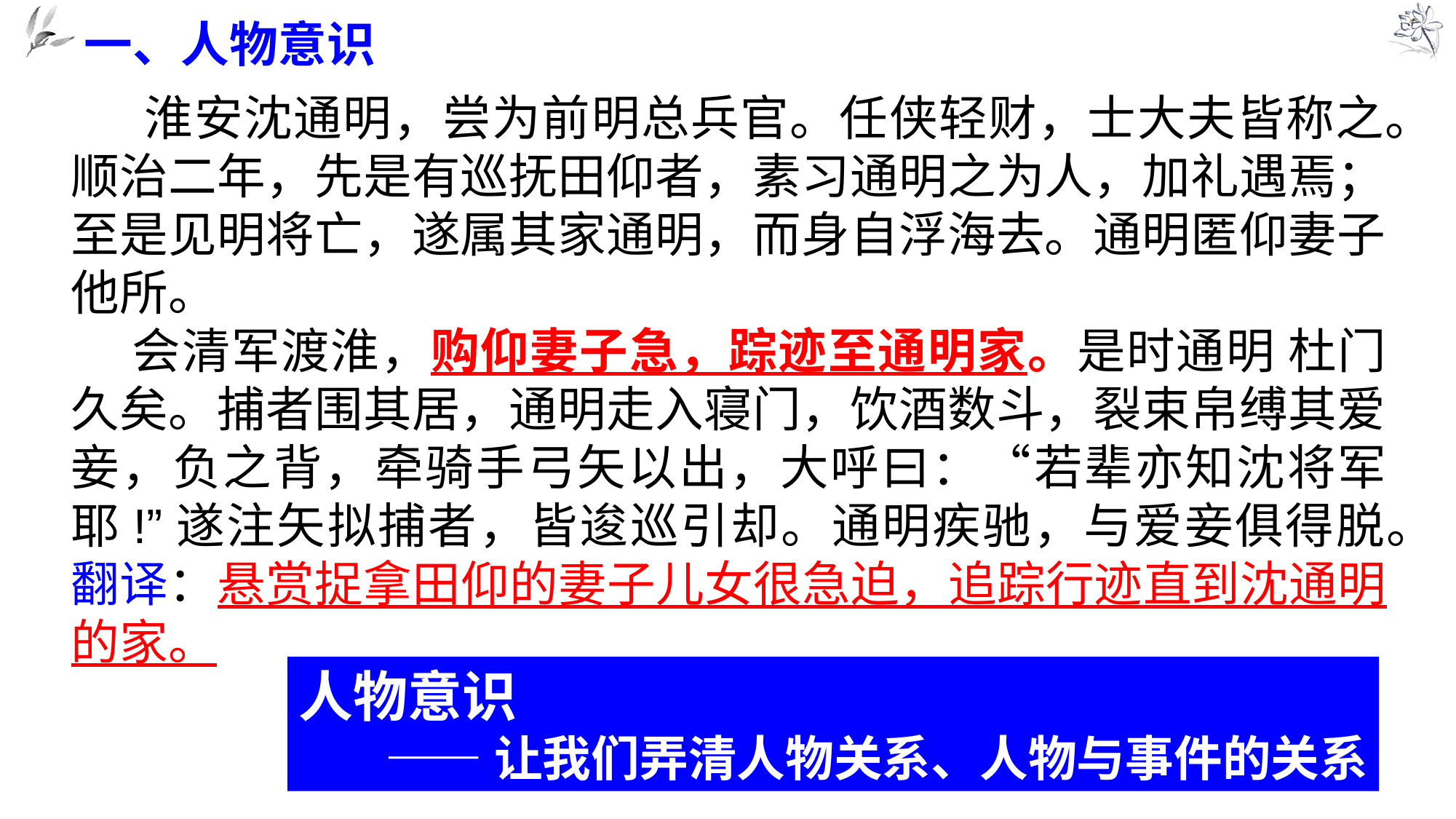

一、人物意识
     淮安沈通明，尝为前明总兵官。任侠轻财，士大夫皆称之。顺治二年，先是有巡抚田仰者，素习通明之为人，加礼遇焉；至是见明将亡，遂属其家通明，而身自浮海去。通明匿仰妻子他所。
    会清军渡淮，购仰妻子急，踪迹至通明家。是时通明 杜门久矣。捕者围其居，通明走入寝门，饮酒数斗，裂束帛缚其爱妾，负之背，牵骑手弓矢以出，大呼曰：“若辈亦知沈将军耶!”遂注矢拟捕者，皆逡巡引却。通明疾驰，与爱妾俱得脱。
翻译：悬赏捉拿田仰的妻子儿女很急迫，追踪行迹直到沈通明的家。
人物意识
——让我们弄清人物关系、人物与事件的关系